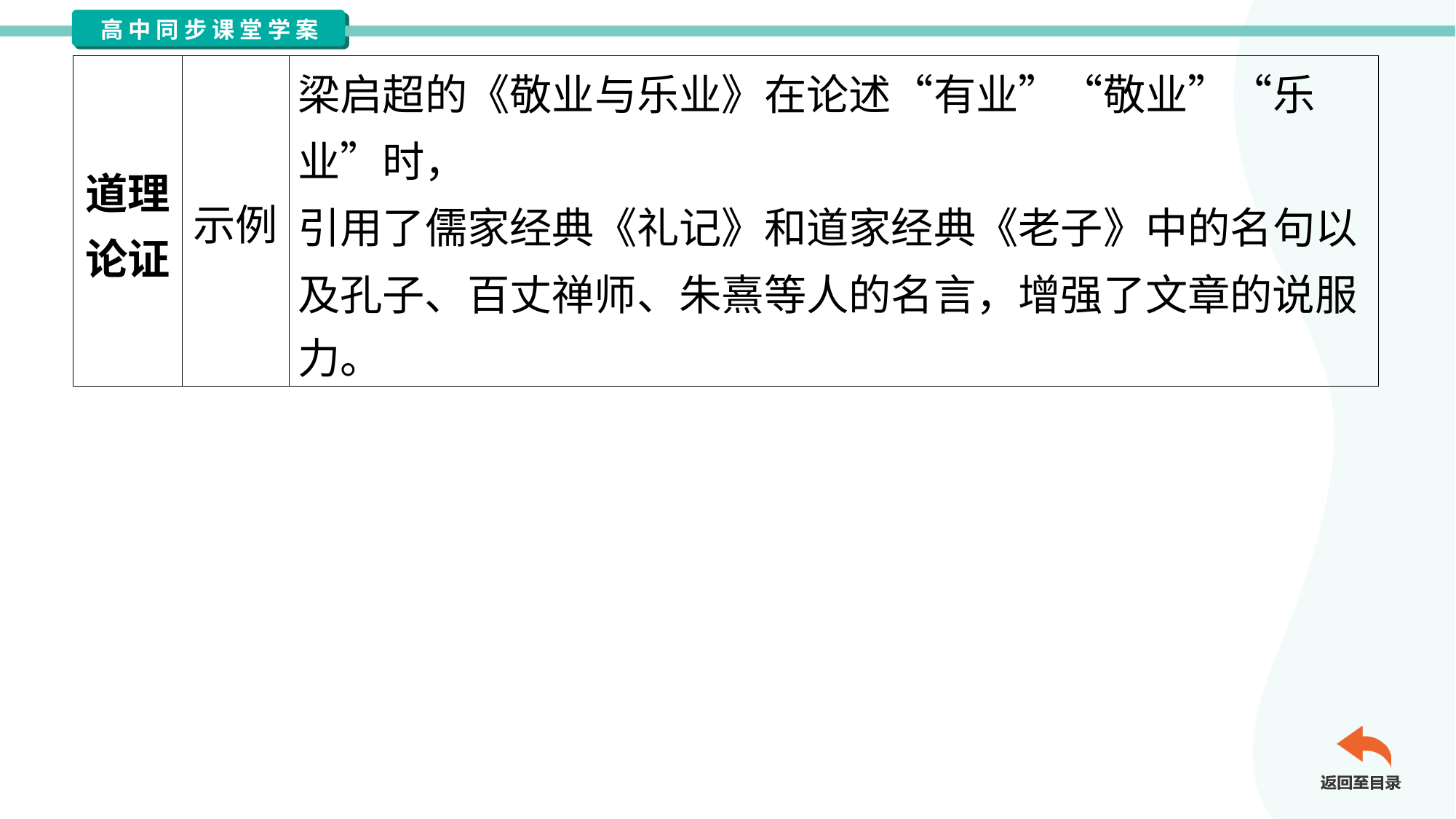

| 道理 论证 | 示例 | 梁启超的《敬业与乐业》在论述“有业”“敬业”“乐业”时， 引用了儒家经典《礼记》和道家经典《老子》中的名句以 及孔子、百丈禅师、朱熹等人的名言，增强了文章的说服 力。 |
| --- | --- | --- |